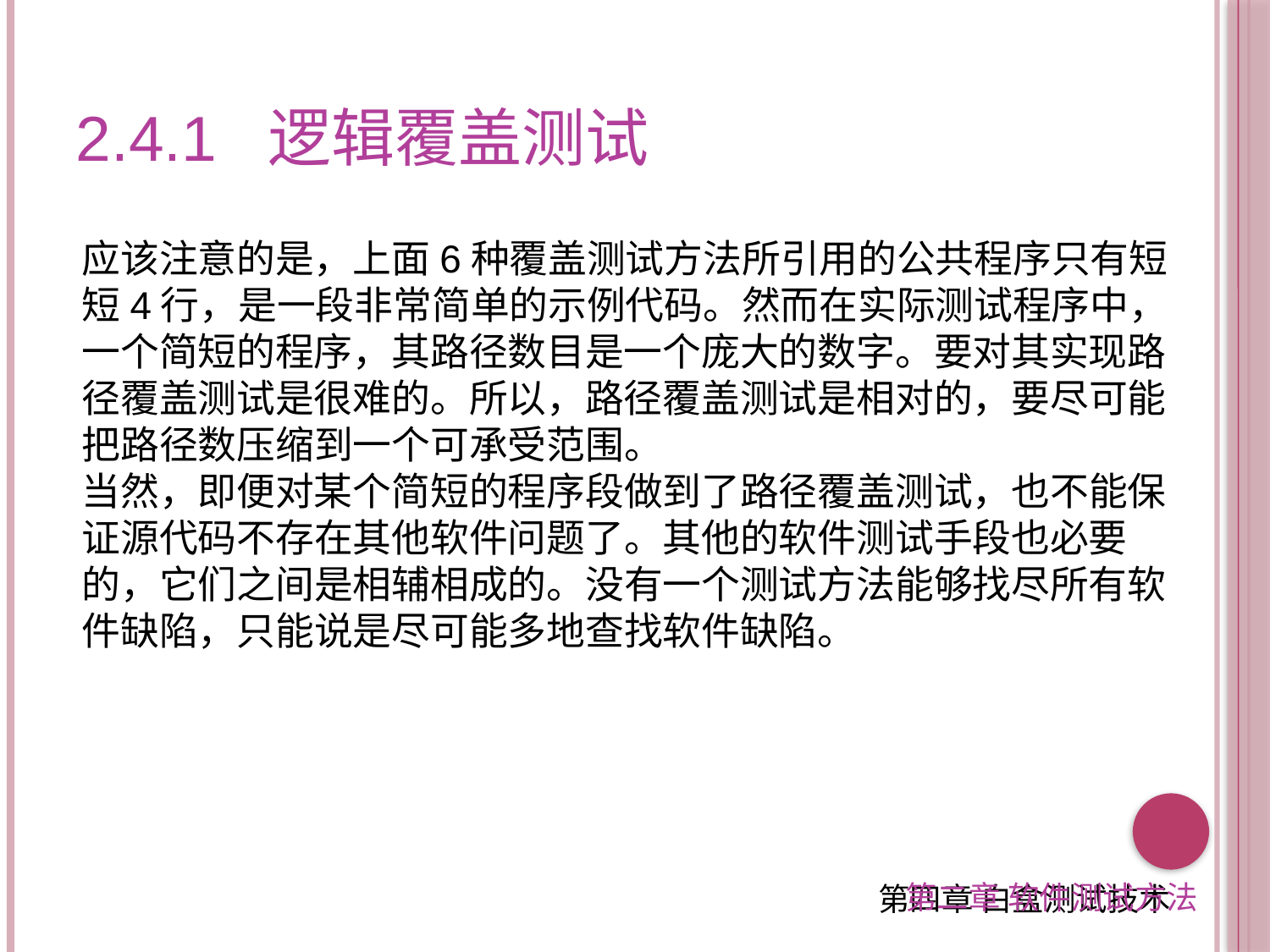

2.4.1  逻辑覆盖测试
应该注意的是，上面6种覆盖测试方法所引用的公共程序只有短短4行，是一段非常简单的示例代码。然而在实际测试程序中，一个简短的程序，其路径数目是一个庞大的数字。要对其实现路径覆盖测试是很难的。所以，路径覆盖测试是相对的，要尽可能把路径数压缩到一个可承受范围。
当然，即便对某个简短的程序段做到了路径覆盖测试，也不能保证源代码不存在其他软件问题了。其他的软件测试手段也必要的，它们之间是相辅相成的。没有一个测试方法能够找尽所有软件缺陷，只能说是尽可能多地查找软件缺陷。
第二章 软件测试方法